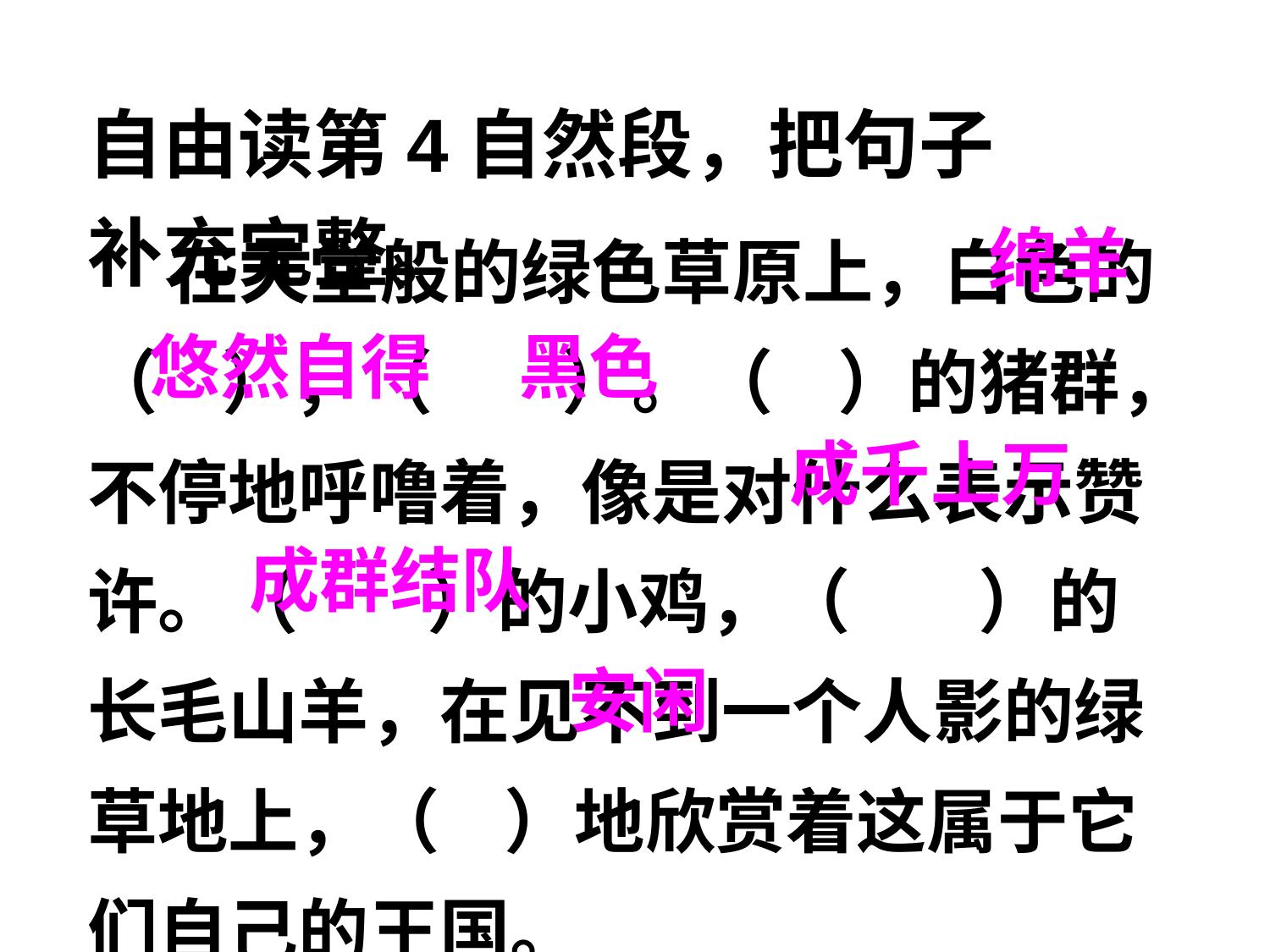

自由读第4自然段，把句子补充完整。
    在天堂般的绿色草原上，白色的（    ），（        ）。（    ）的猪群，不停地呼噜着，像是对什么表示赞许。（        ）的小鸡，（        ）的长毛山羊，在见不到一个人影的绿草地上，（    ）地欣赏着这属于它们自己的王国。
绵羊
悠然自得
黑色
成千上万
成群结队
安闲